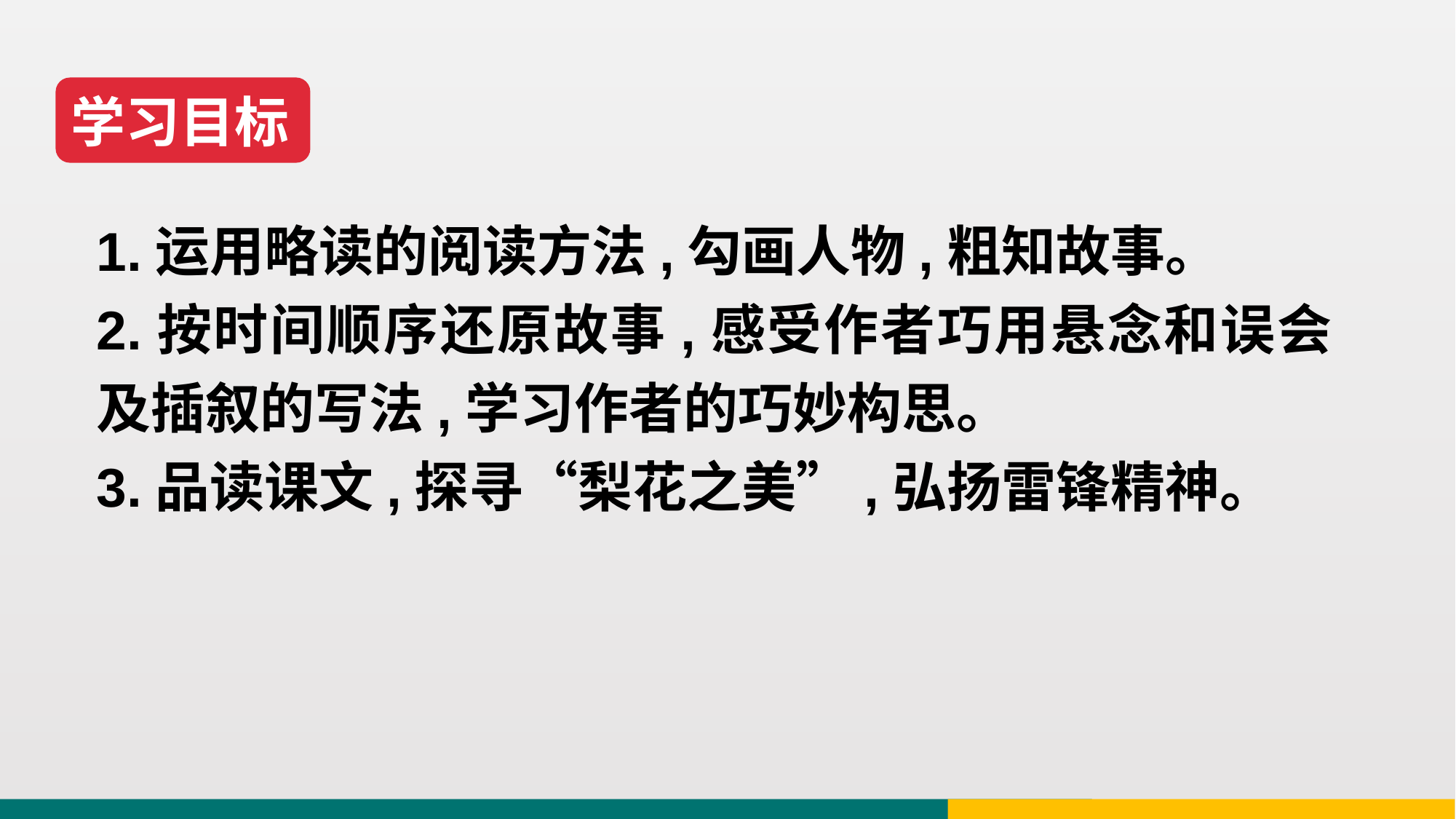

学习目标
1.运用略读的阅读方法,勾画人物,粗知故事。
2.按时间顺序还原故事,感受作者巧用悬念和误会及插叙的写法,学习作者的巧妙构思。
3.品读课文,探寻“梨花之美”,弘扬雷锋精神。